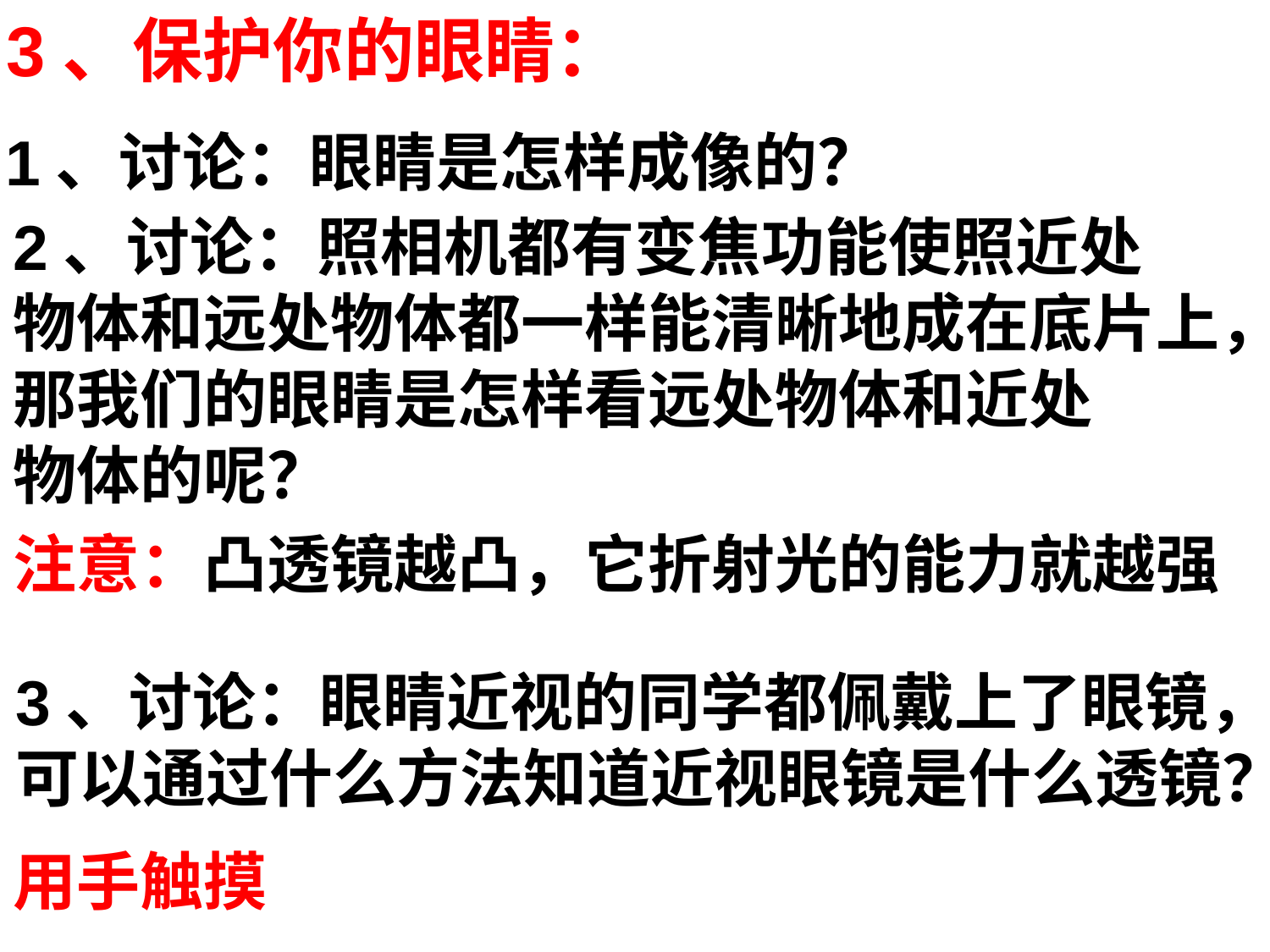

3、保护你的眼睛：
1、讨论：眼睛是怎样成像的？
2、讨论：照相机都有变焦功能使照近处
物体和远处物体都一样能清晰地成在底片上，
那我们的眼睛是怎样看远处物体和近处
物体的呢？
注意：凸透镜越凸，它折射光的能力就越强
3、讨论：眼睛近视的同学都佩戴上了眼镜，
可以通过什么方法知道近视眼镜是什么透镜？
用手触摸